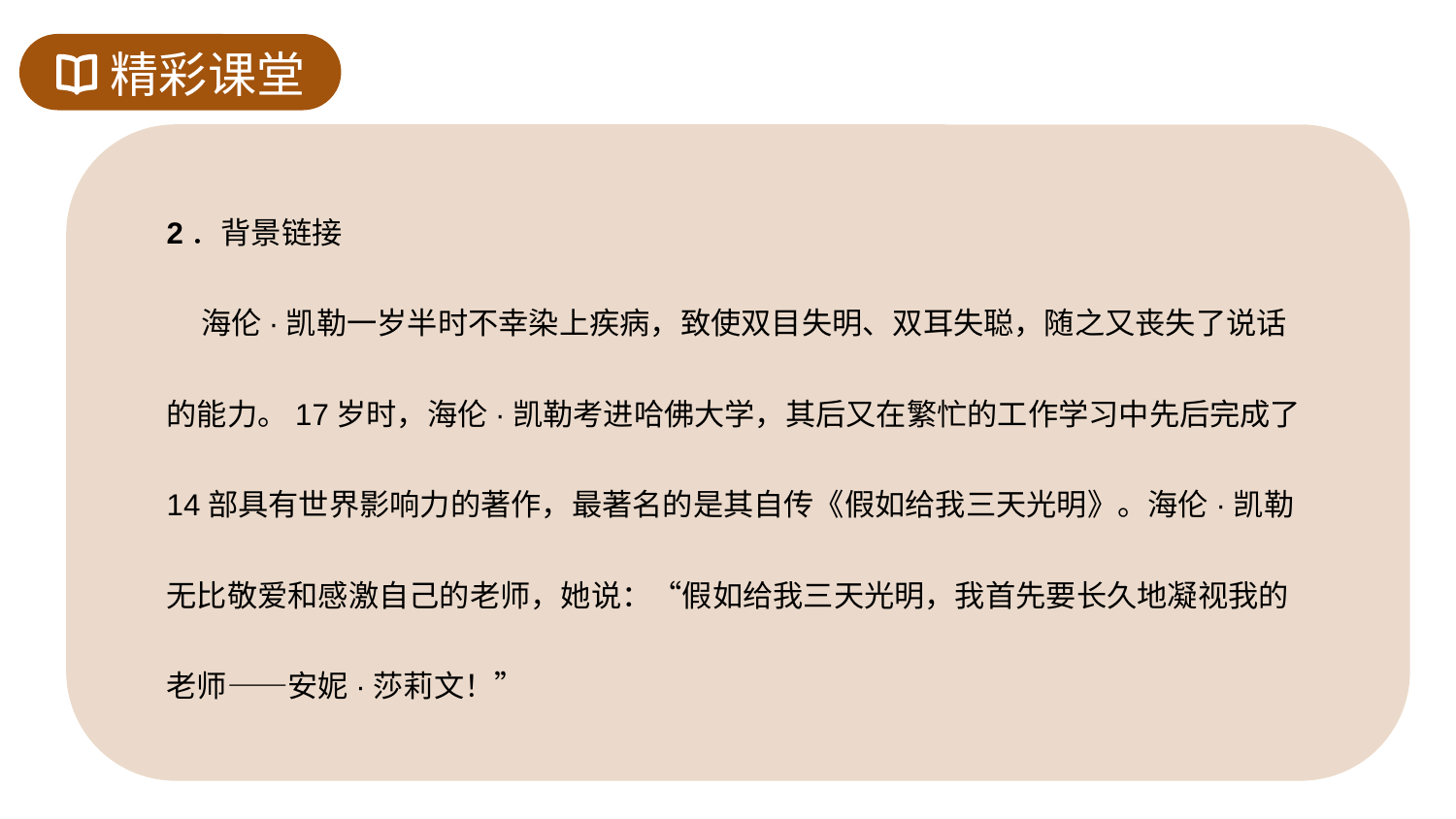

精彩课堂

2．背景链接
    海伦·凯勒一岁半时不幸染上疾病，致使双目失明、双耳失聪，随之又丧失了说话的能力。17岁时，海伦·凯勒考进哈佛大学，其后又在繁忙的工作学习中先后完成了14部具有世界影响力的著作，最著名的是其自传《假如给我三天光明》。海伦·凯勒无比敬爱和感激自己的老师，她说：“假如给我三天光明，我首先要长久地凝视我的老师——安妮·莎莉文！”